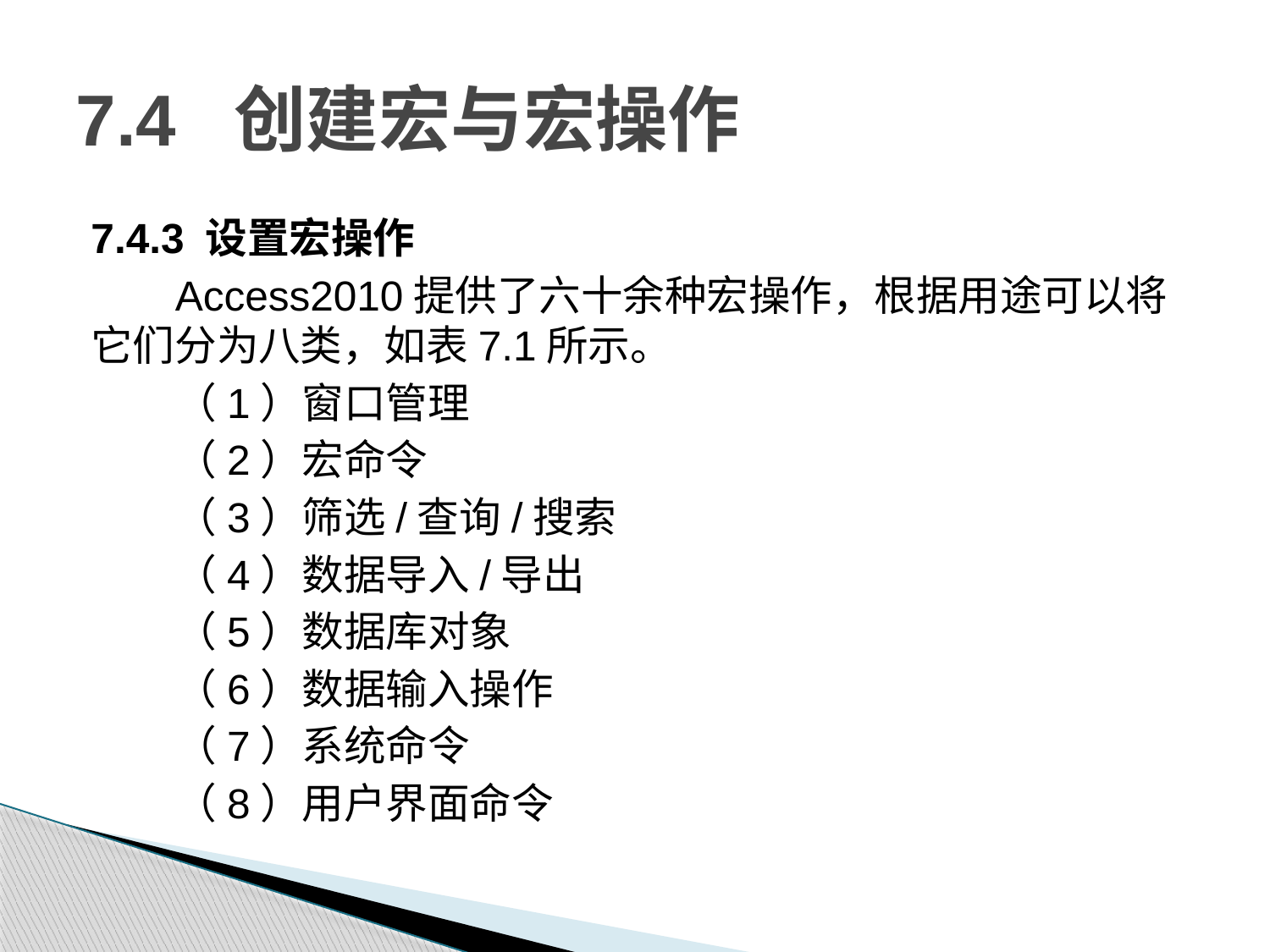

# 7.4  创建宏与宏操作
7.4.3 设置宏操作
Access2010提供了六十余种宏操作，根据用途可以将它们分为八类，如表7.1所示。
（1）窗口管理
（2）宏命令
（3）筛选/查询/搜索
（4）数据导入/导出
（5）数据库对象
（6）数据输入操作
（7）系统命令
（8）用户界面命令